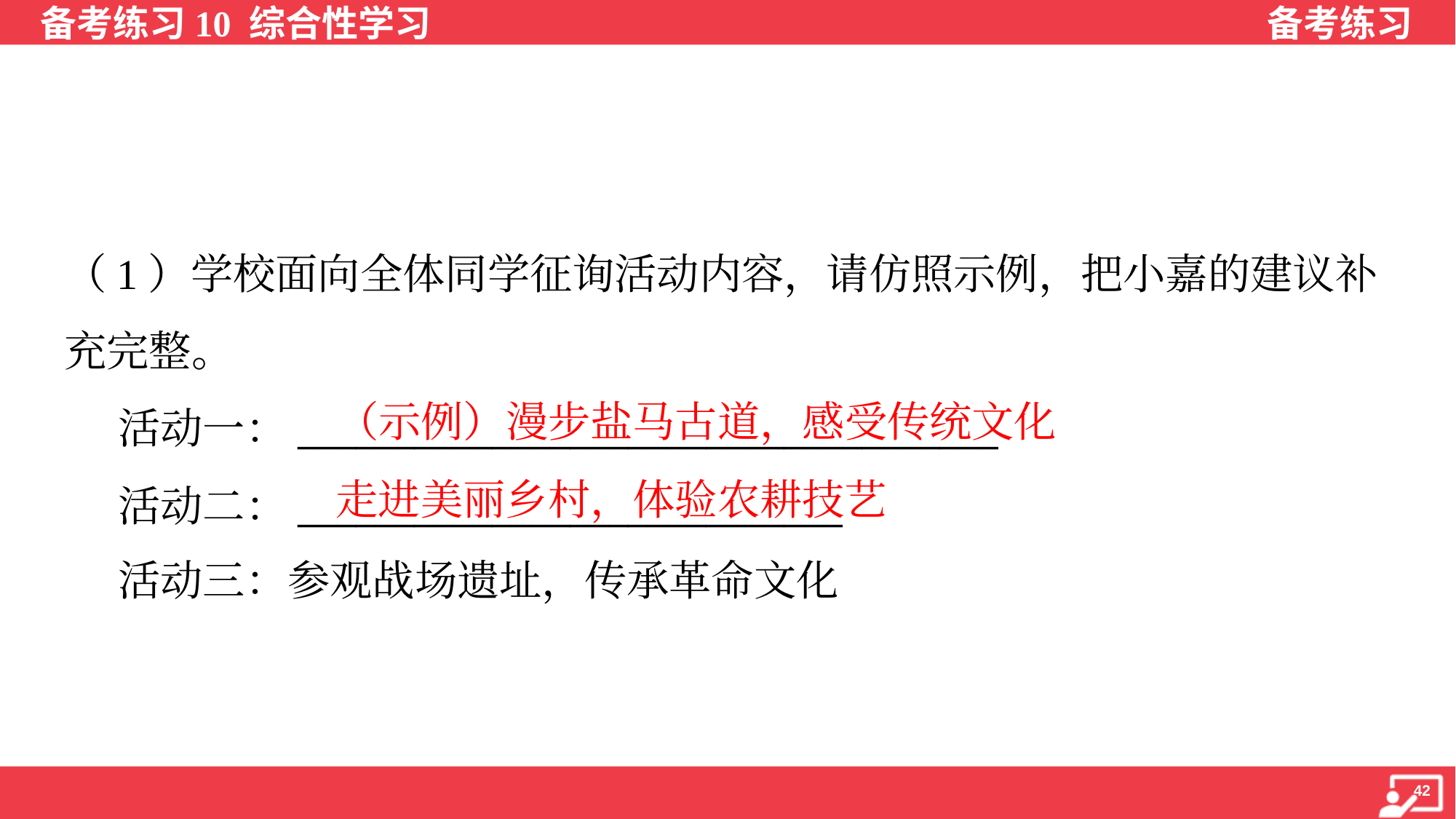

（1）学校面向全体同学征询活动内容，请仿照示例，把小嘉的建议补
充完整。
    活动一：____________________________________
    活动二：____________________________
    活动三：参观战场遗址，传承革命文化
（示例）漫步盐马古道，感受传统文化
走进美丽乡村，体验农耕技艺